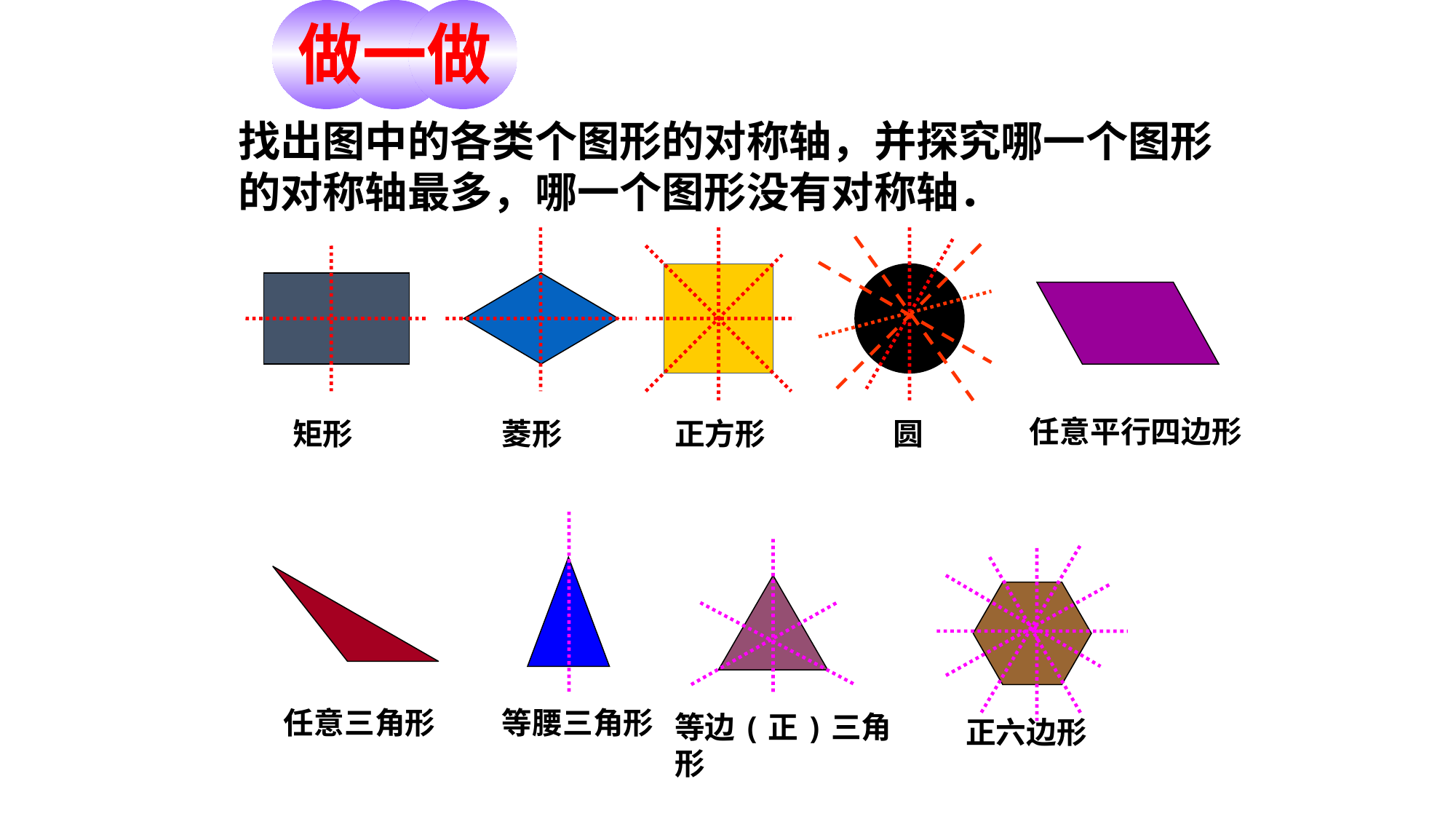

做一做
找出图中的各类个图形的对称轴，并探究哪一个图形的对称轴最多，哪一个图形没有对称轴．

任意平行四边形
矩形
菱形
正方形
圆

任意三角形
等腰三角形
等边(正)三角形
正六边形